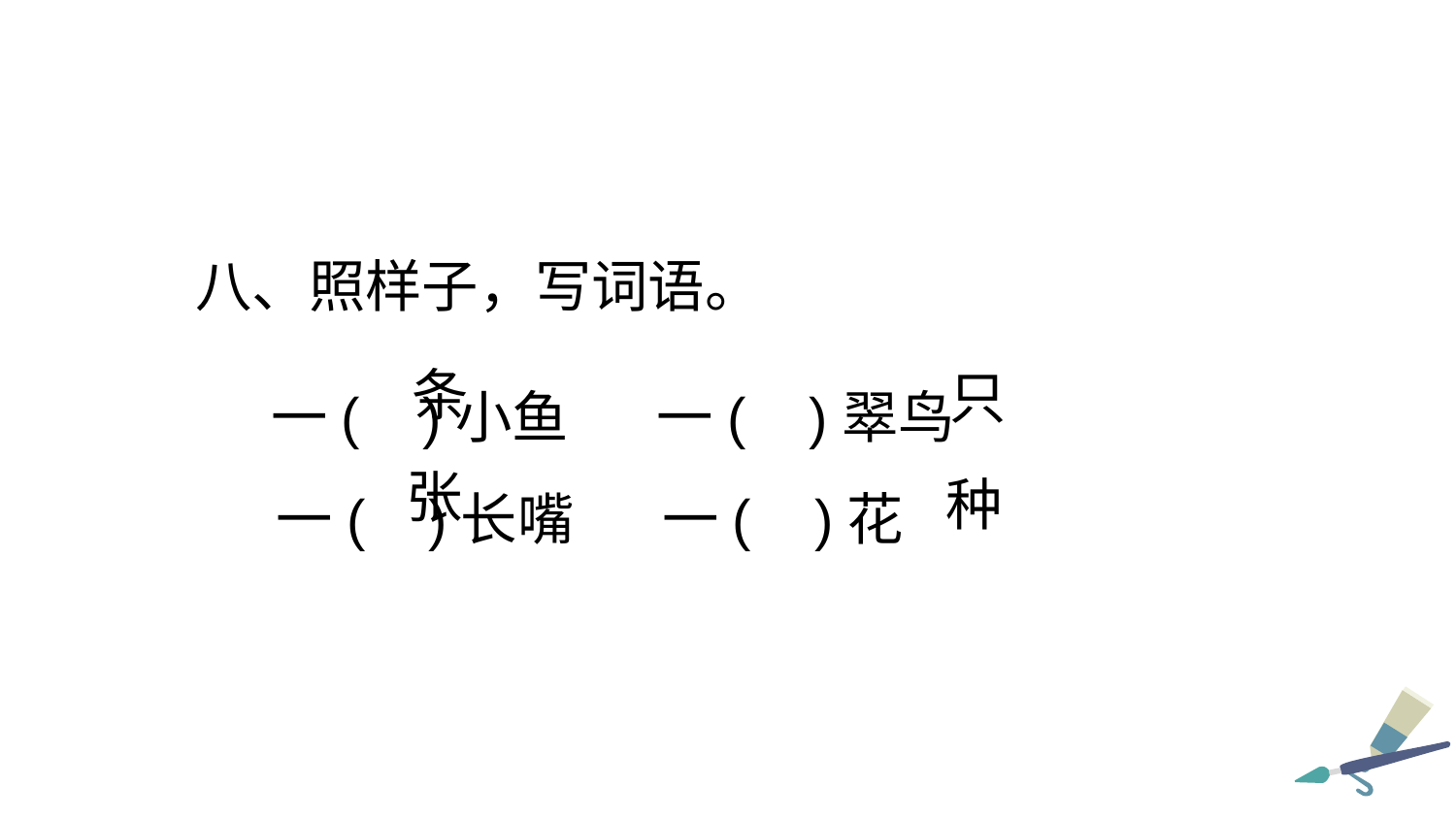

八、照样子，写词语。
  一(    )小鱼       一(    )翠鸟
  一(    )长嘴       一(    )花
条
只
张
种